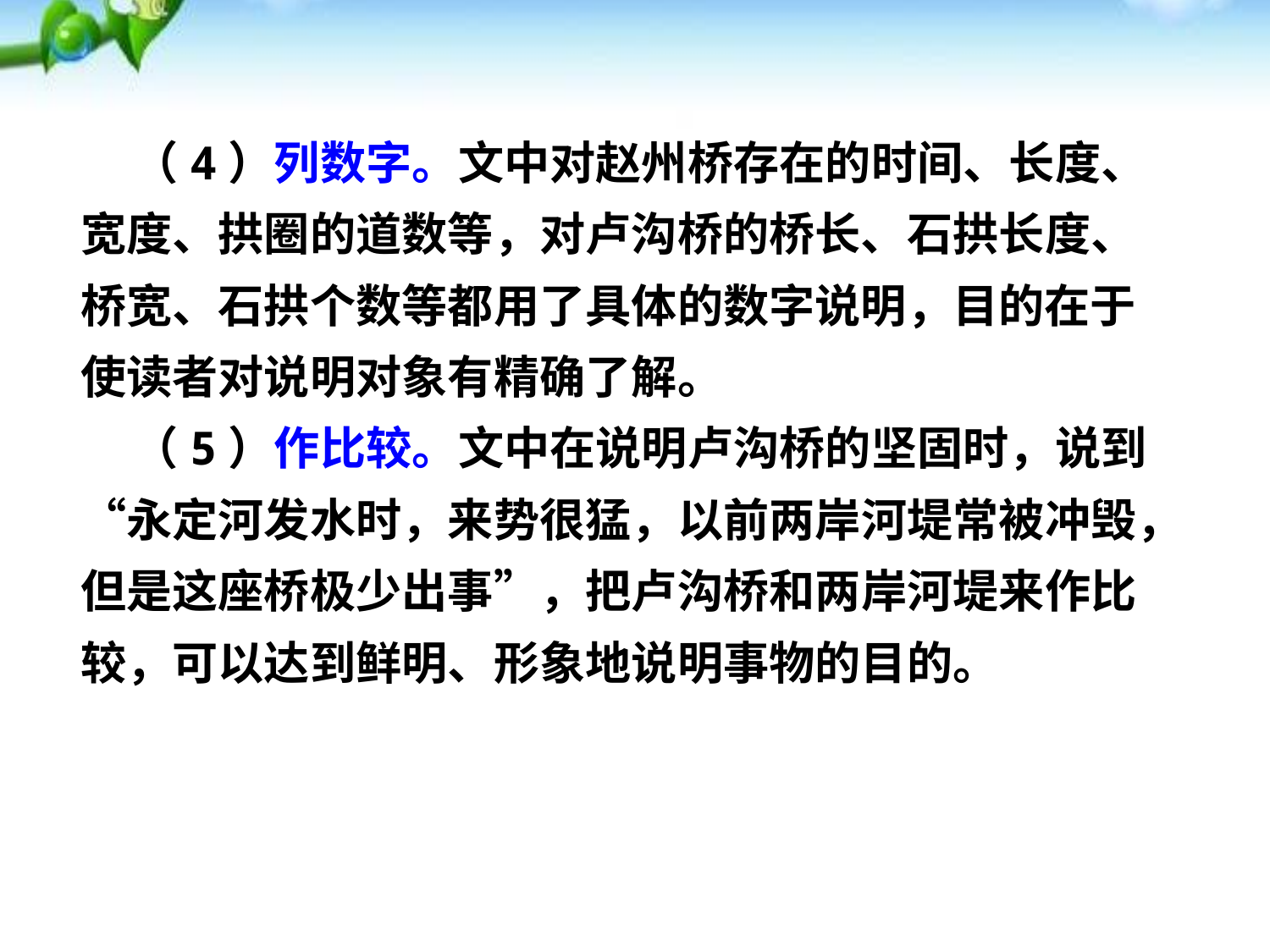

（4）列数字。文中对赵州桥存在的时间、长度、宽度、拱圈的道数等，对卢沟桥的桥长、石拱长度、桥宽、石拱个数等都用了具体的数字说明，目的在于使读者对说明对象有精确了解。
    （5）作比较。文中在说明卢沟桥的坚固时，说到“永定河发水时，来势很猛，以前两岸河堤常被冲毁，但是这座桥极少出事”，把卢沟桥和两岸河堤来作比较，可以达到鲜明、形象地说明事物的目的。